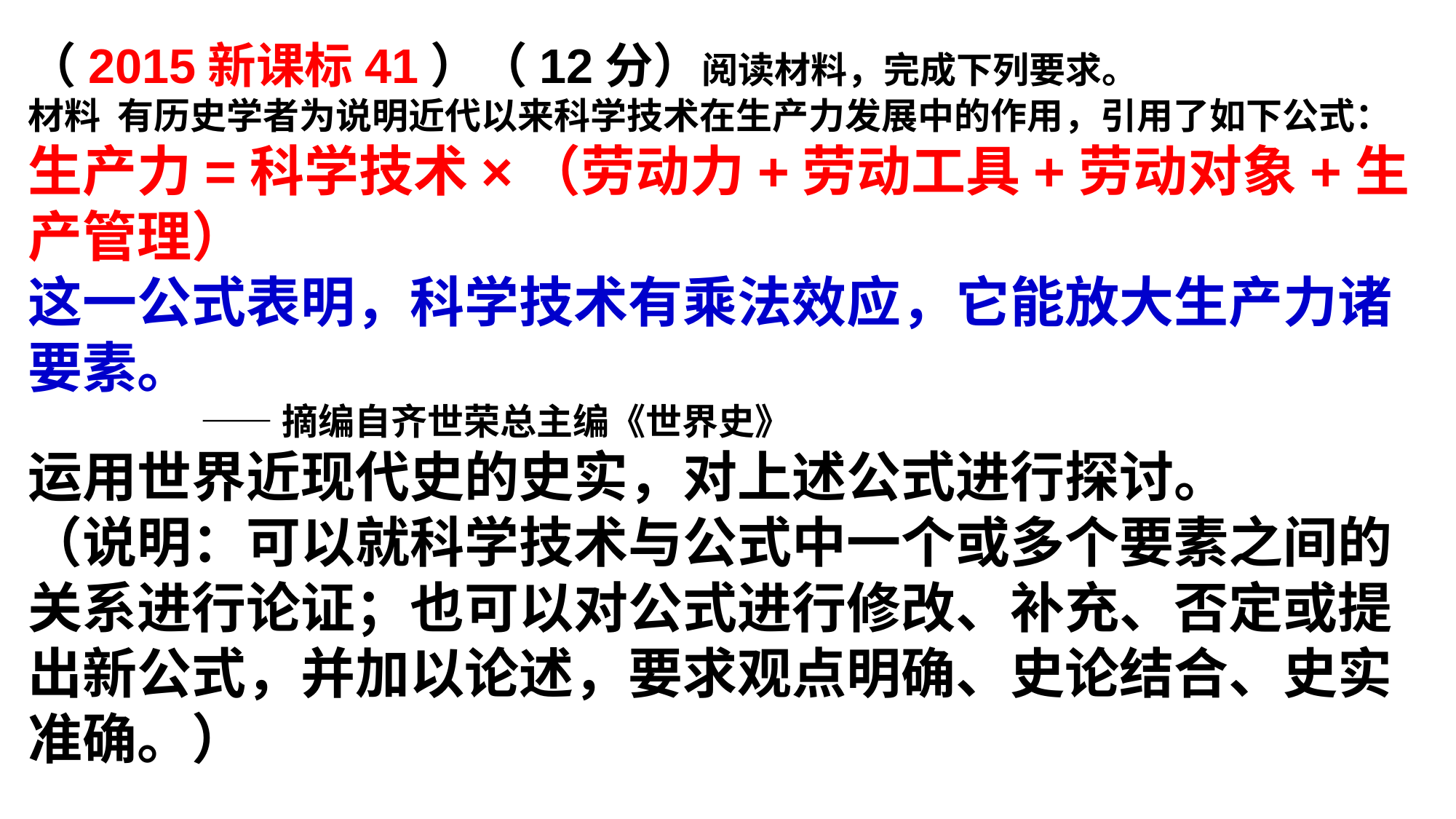

（2015新课标41）（12分）阅读材料，完成下列要求。
材料  有历史学者为说明近代以来科学技术在生产力发展中的作用，引用了如下公式：
生产力=科学技术×（劳动力+劳动工具+劳动对象+生产管理）
这一公式表明，科学技术有乘法效应，它能放大生产力诸要素。
                     ——摘编自齐世荣总主编《世界史》
运用世界近现代史的史实，对上述公式进行探讨。
（说明：可以就科学技术与公式中一个或多个要素之间的关系进行论证；也可以对公式进行修改、补充、否定或提出新公式，并加以论述，要求观点明确、史论结合、史实准确。）